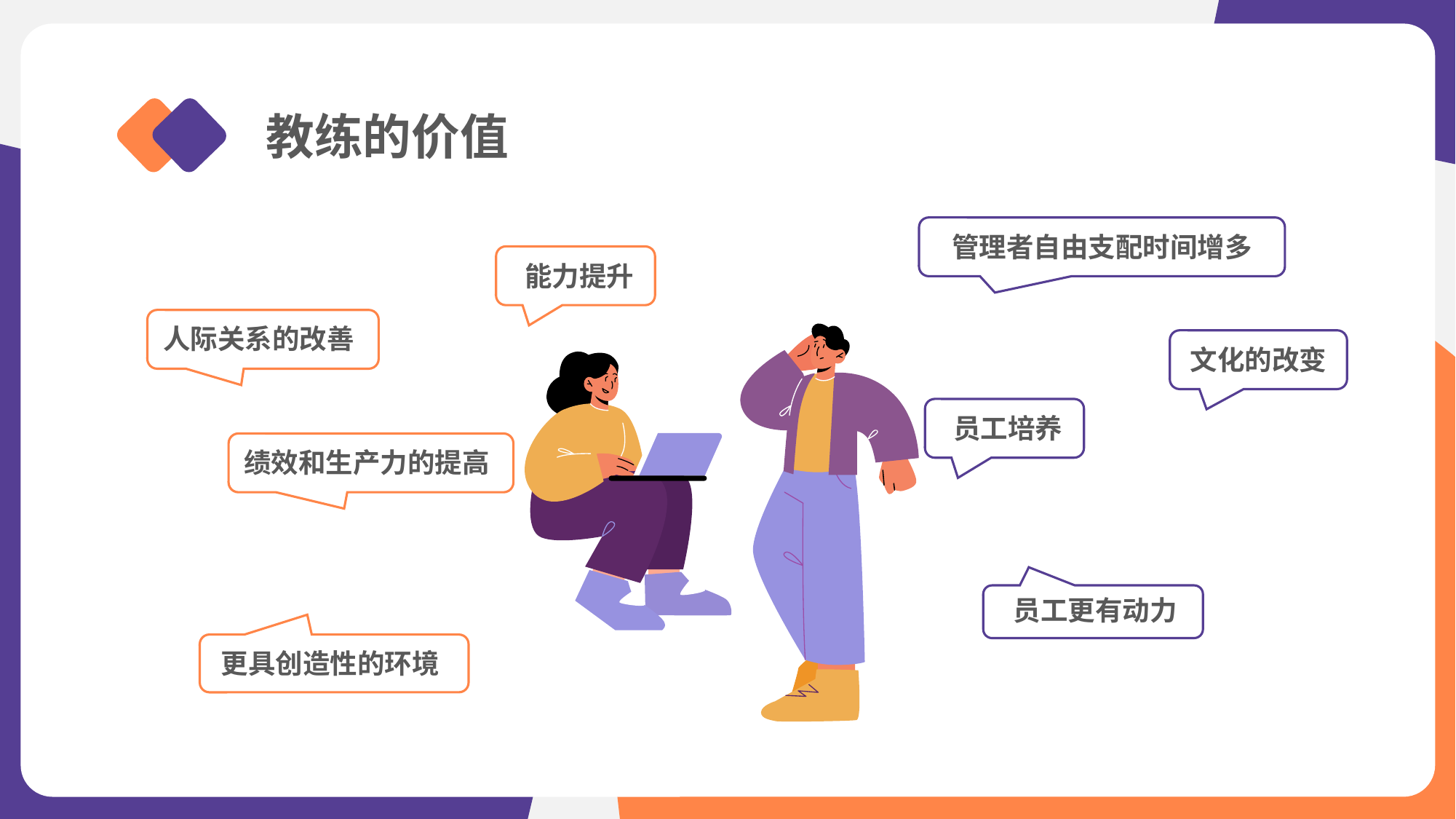

教练的价值

管理者自由支配时间增多

能力提升

人际关系的改善

文化的改变

员工培养

绩效和生产力的提高

员工更有动力

更具创造性的环境